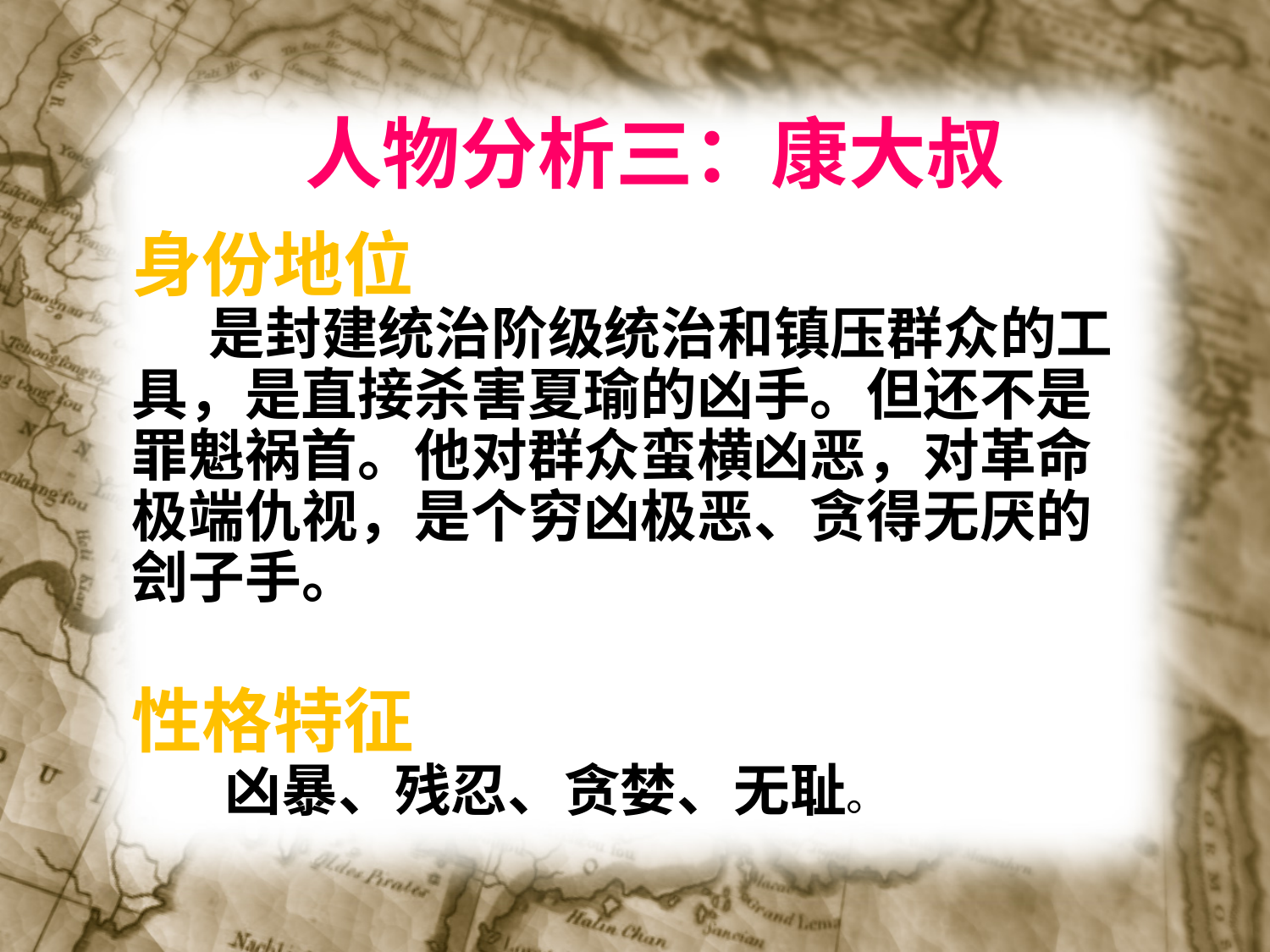

人物分析三：康大叔
身份地位
       是封建统治阶级统治和镇压群众的工具，是直接杀害夏瑜的凶手。但还不是罪魁祸首。他对群众蛮横凶恶，对革命极端仇视，是个穷凶极恶、贪得无厌的刽子手。

性格特征
        凶暴、残忍、贪婪、无耻。